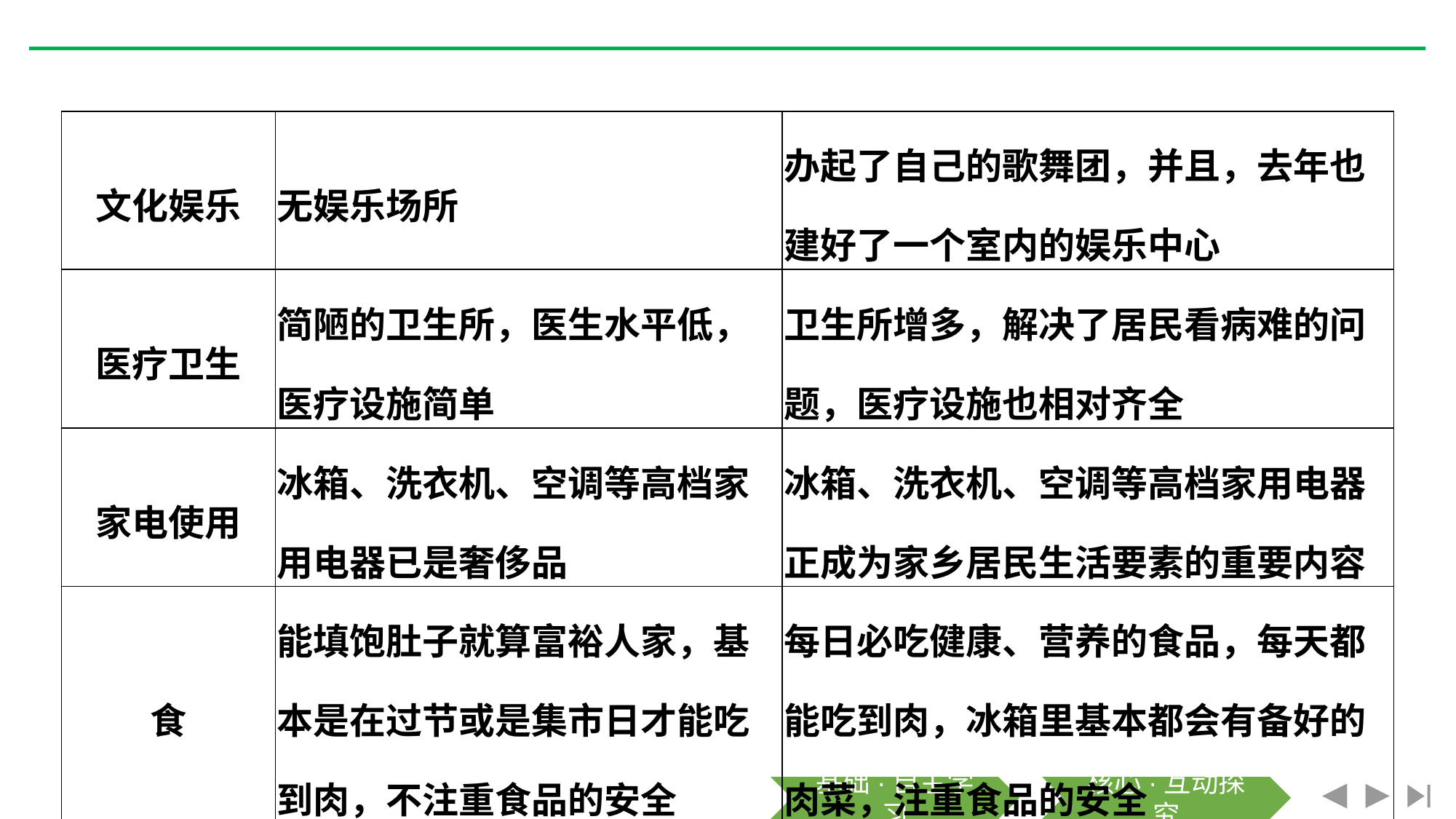

| 文化娱乐 | 无娱乐场所 | 办起了自己的歌舞团，并且，去年也建好了一个室内的娱乐中心 |
| --- | --- | --- |
| 医疗卫生 | 简陋的卫生所，医生水平低，医疗设施简单 | 卫生所增多，解决了居民看病难的问题，医疗设施也相对齐全 |
| 家电使用 | 冰箱、洗衣机、空调等高档家用电器已是奢侈品 | 冰箱、洗衣机、空调等高档家用电器正成为家乡居民生活要素的重要内容 |
| 食 | 能填饱肚子就算富裕人家，基本是在过节或是集市日才能吃到肉，不注重食品的安全 | 每日必吃健康、营养的食品，每天都能吃到肉，冰箱里基本都会有备好的肉菜，注重食品的安全 |